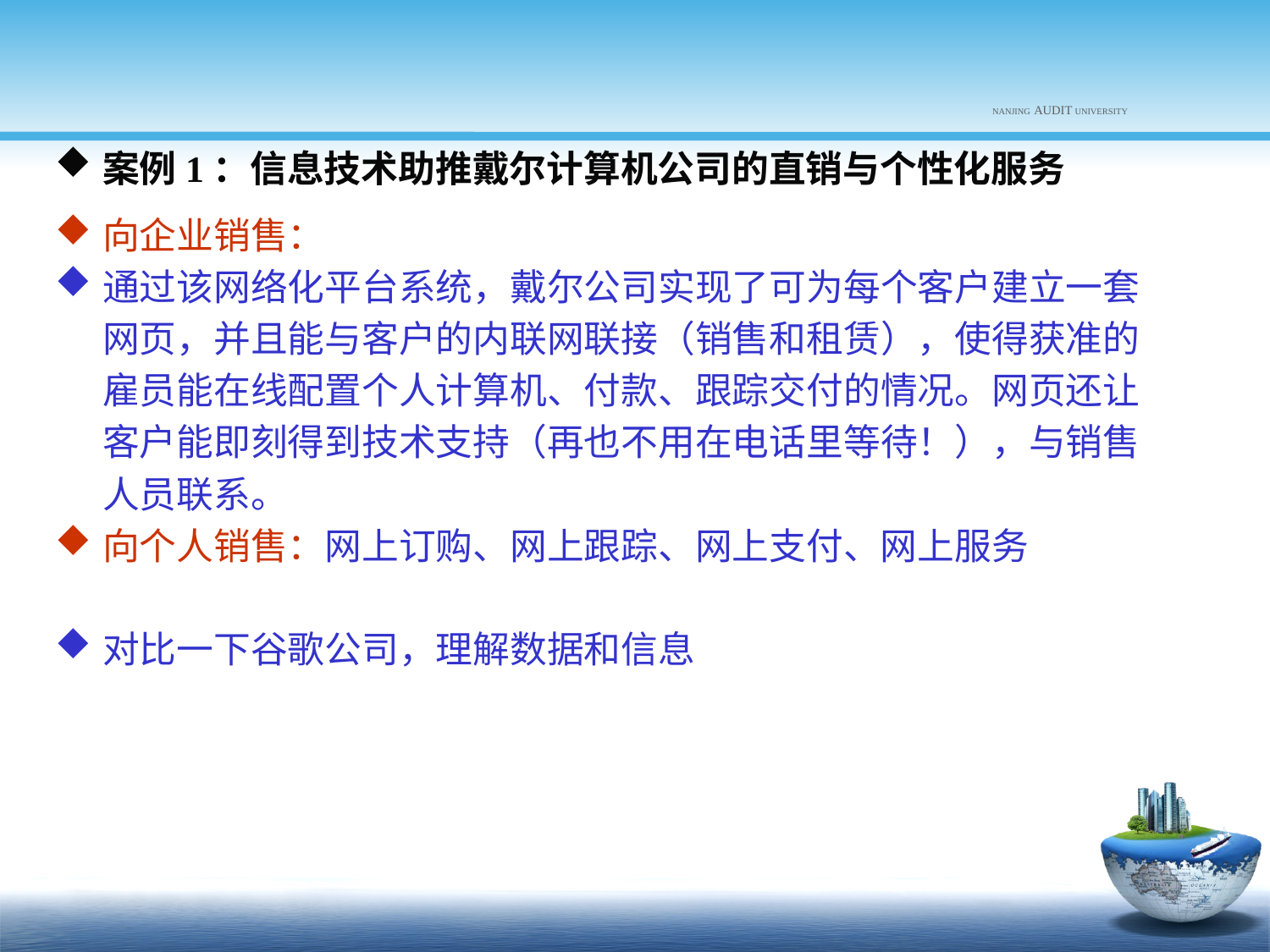

AUDIT UNIVERSITY
NANJING
案例1：信息技术助推戴尔计算机公司的直销与个性化服务

向企业销售：
通过该网络化平台系统，戴尔公司实现了可为每个客户建立一套网页，并且能与客户的内联网联接（销售和租赁），使得获准的雇员能在线配置个人计算机、付款、跟踪交付的情况。网页还让客户能即刻得到技术支持（再也不用在电话里等待！），与销售人员联系。
向个人销售：网上订购、网上跟踪、网上支付、网上服务

对比一下谷歌公司，理解数据和信息